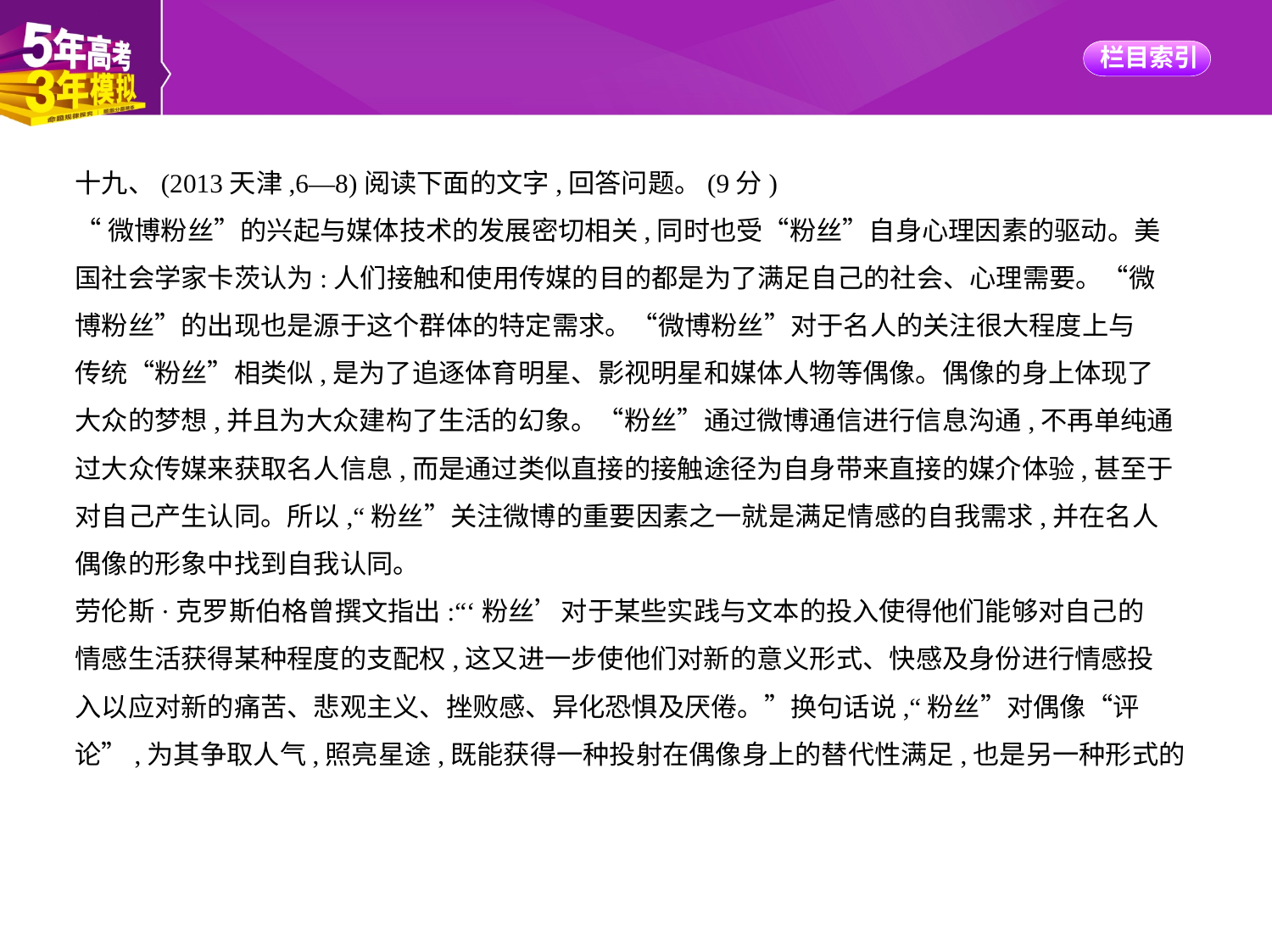

十九、(2013天津,6—8)阅读下面的文字,回答问题。(9分)
“微博粉丝”的兴起与媒体技术的发展密切相关,同时也受“粉丝”自身心理因素的驱动。美
国社会学家卡茨认为:人们接触和使用传媒的目的都是为了满足自己的社会、心理需要。“微
博粉丝”的出现也是源于这个群体的特定需求。“微博粉丝”对于名人的关注很大程度上与
传统“粉丝”相类似,是为了追逐体育明星、影视明星和媒体人物等偶像。偶像的身上体现了
大众的梦想,并且为大众建构了生活的幻象。“粉丝”通过微博通信进行信息沟通,不再单纯通
过大众传媒来获取名人信息,而是通过类似直接的接触途径为自身带来直接的媒介体验,甚至于
对自己产生认同。所以,“粉丝”关注微博的重要因素之一就是满足情感的自我需求,并在名人
偶像的形象中找到自我认同。
劳伦斯·克罗斯伯格曾撰文指出:“‘粉丝’对于某些实践与文本的投入使得他们能够对自己的
情感生活获得某种程度的支配权,这又进一步使他们对新的意义形式、快感及身份进行情感投
入以应对新的痛苦、悲观主义、挫败感、异化恐惧及厌倦。”换句话说,“粉丝”对偶像“评
论”,为其争取人气,照亮星途,既能获得一种投射在偶像身上的替代性满足,也是另一种形式的